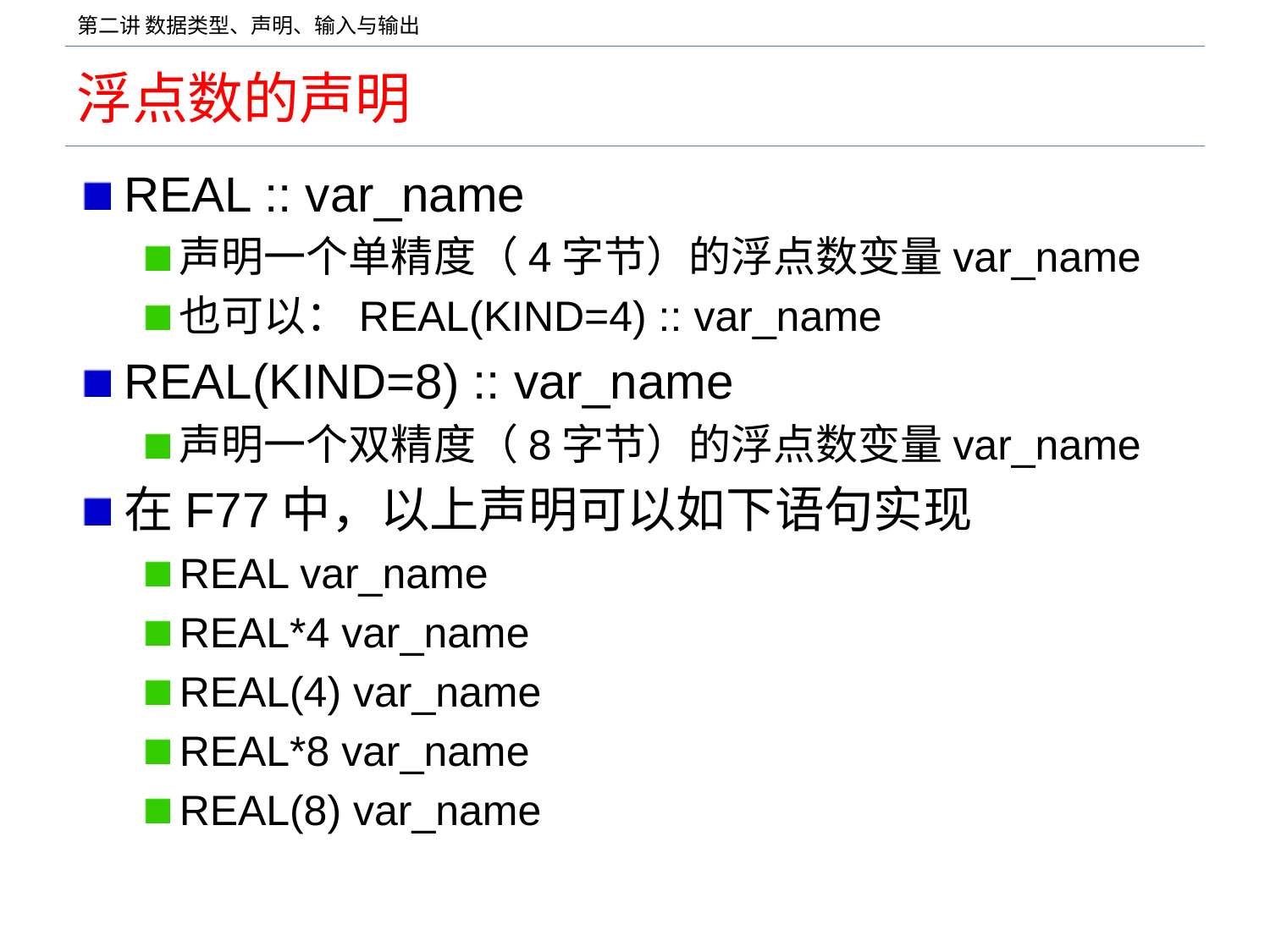

# 浮点数的声明
REAL :: var_name
声明一个单精度（4字节）的浮点数变量var_name
也可以：REAL(KIND=4) :: var_name
REAL(KIND=8) :: var_name
声明一个双精度（8字节）的浮点数变量var_name
在F77中，以上声明可以如下语句实现
REAL var_name
REAL*4 var_name
REAL(4) var_name
REAL*8 var_name
REAL(8) var_name